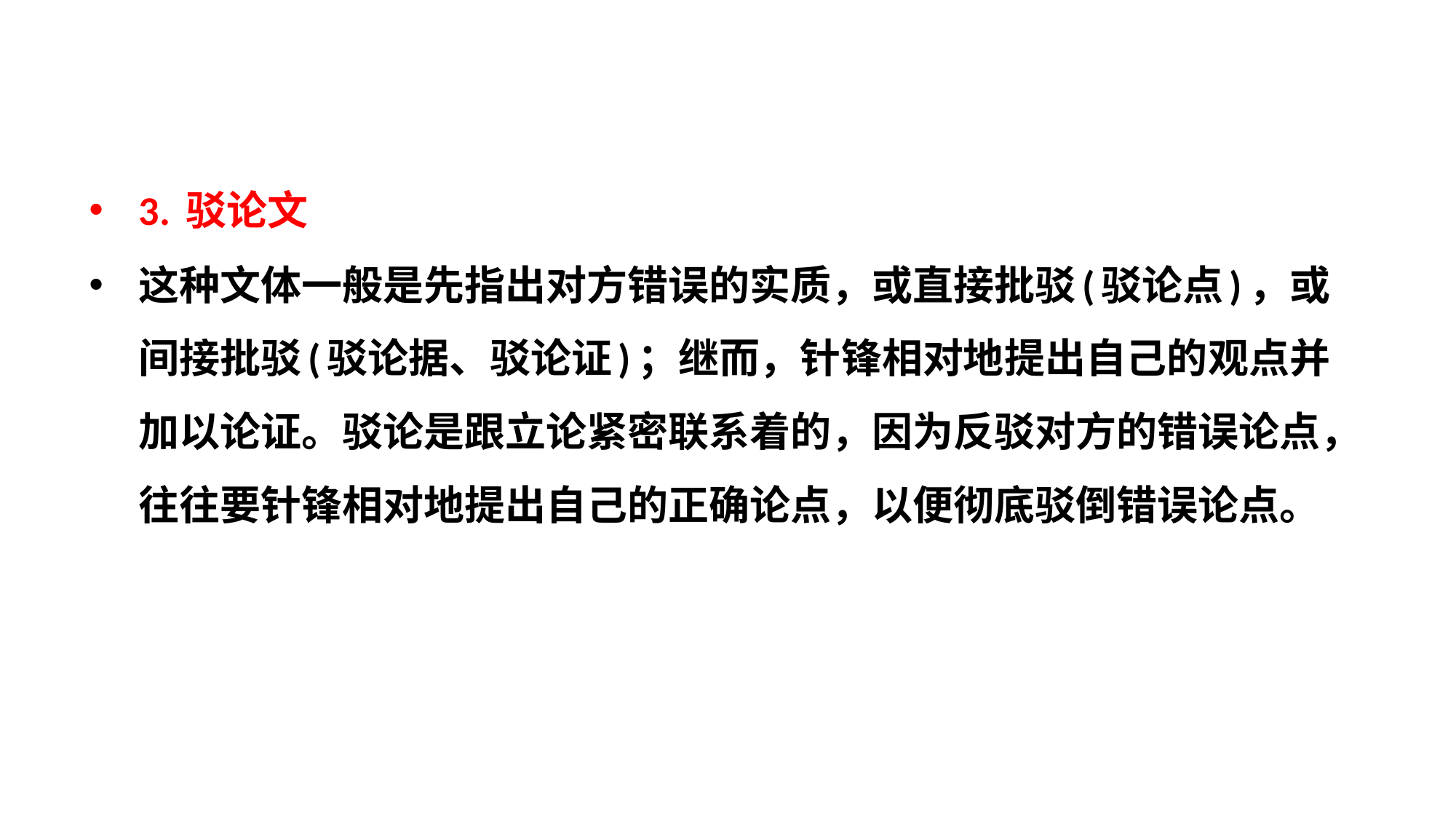

3. 驳论文
这种文体一般是先指出对方错误的实质，或直接批驳(驳论点)，或间接批驳(驳论据、驳论证)；继而，针锋相对地提出自己的观点并加以论证。驳论是跟立论紧密联系着的，因为反驳对方的错误论点，往往要针锋相对地提出自己的正确论点，以便彻底驳倒错误论点。